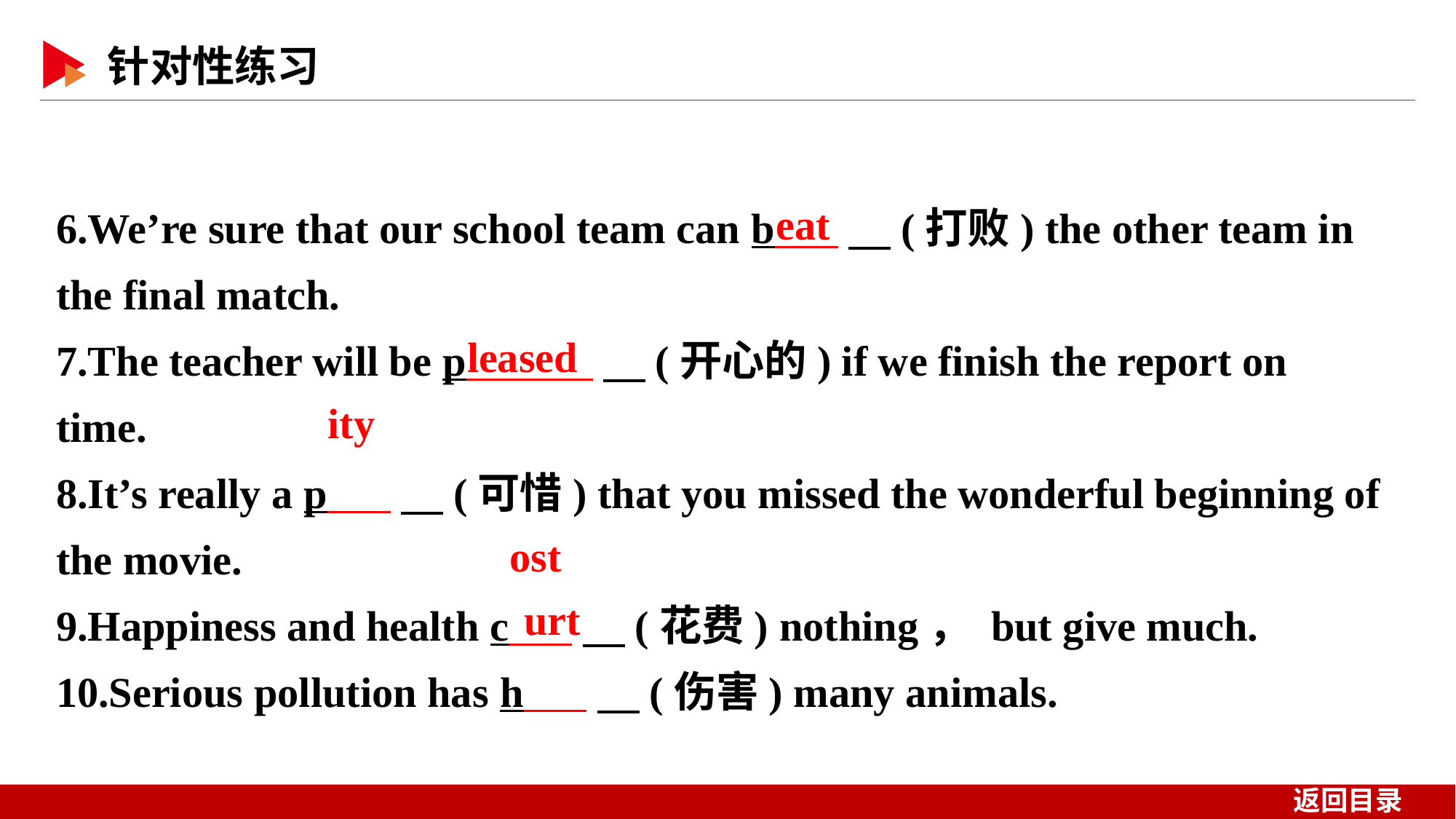

6.We’re sure that our school team can b      　(打败) the other team in the final match.
7.The teacher will be p            　(开心的) if we finish the report on time.
8.It’s really a p      　(可惜) that you missed the wonderful beginning of the movie.
9.Happiness and health c      　(花费) nothing， but give much.
10.Serious pollution has h      　(伤害) many animals.
eat
leased
ity
ost
urt